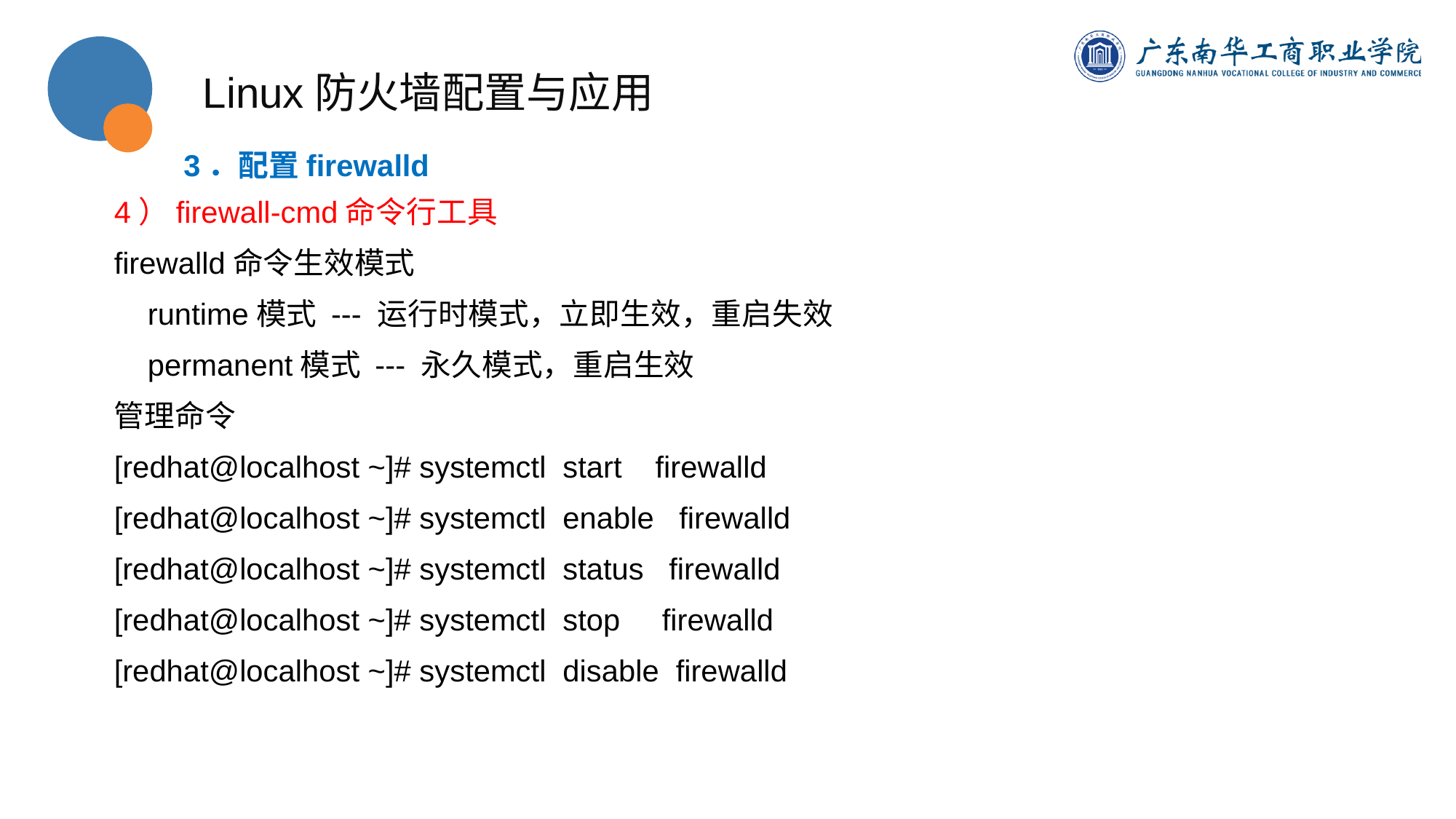

Linux防火墙配置与应用

3．配置firewalld
4）firewall-cmd命令行工具
firewalld命令生效模式
    runtime模式 --- 运行时模式，立即生效，重启失效
    permanent模式 --- 永久模式，重启生效
管理命令
[redhat@localhost ~]# systemctl  start    firewalld
[redhat@localhost ~]# systemctl  enable   firewalld
[redhat@localhost ~]# systemctl  status   firewalld
[redhat@localhost ~]# systemctl  stop     firewalld
[redhat@localhost ~]# systemctl  disable  firewalld